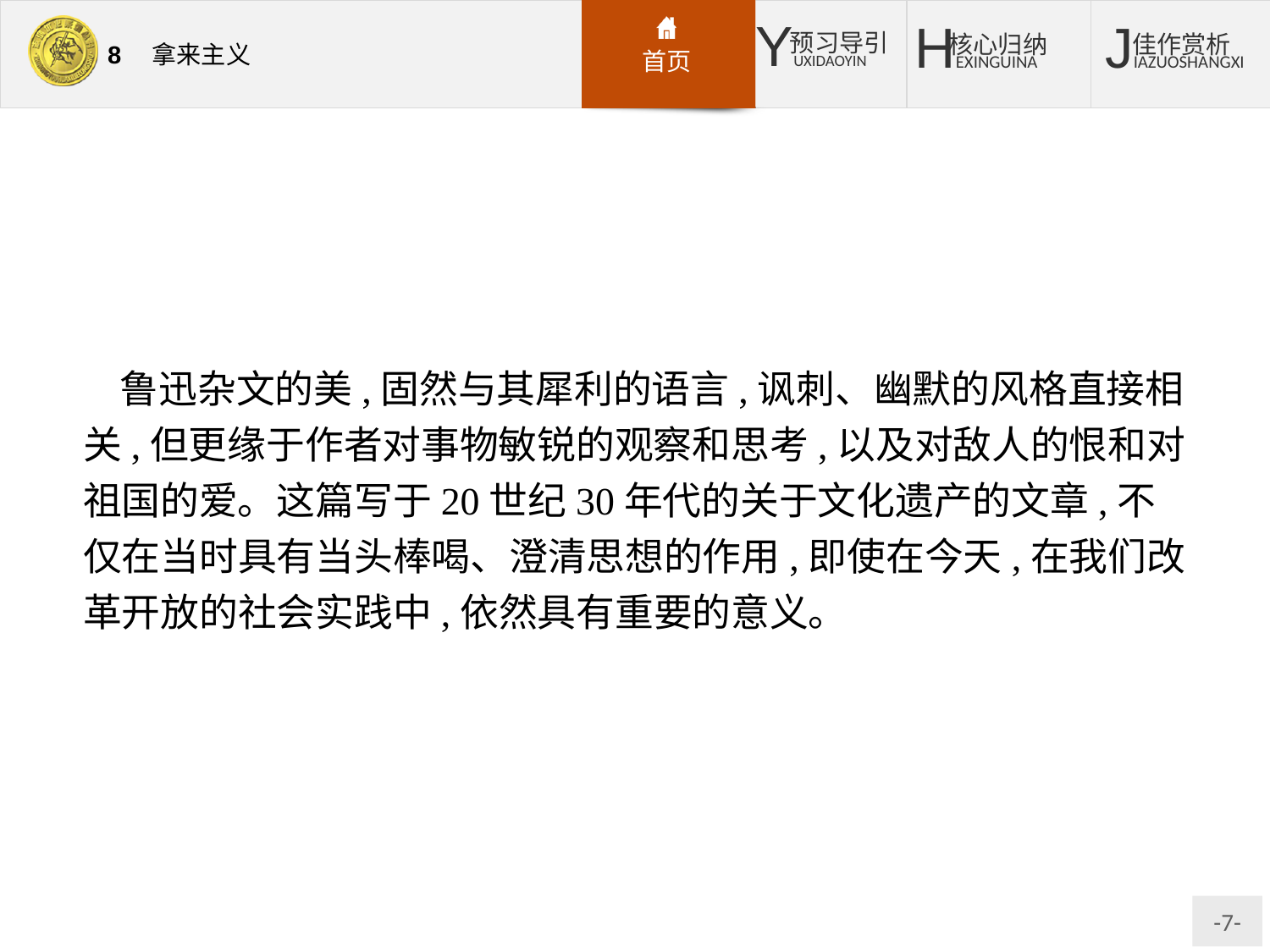

鲁迅杂文的美,固然与其犀利的语言,讽刺、幽默的风格直接相关,但更缘于作者对事物敏锐的观察和思考,以及对敌人的恨和对祖国的爱。这篇写于20世纪30年代的关于文化遗产的文章,不仅在当时具有当头棒喝、澄清思想的作用,即使在今天,在我们改革开放的社会实践中,依然具有重要的意义。